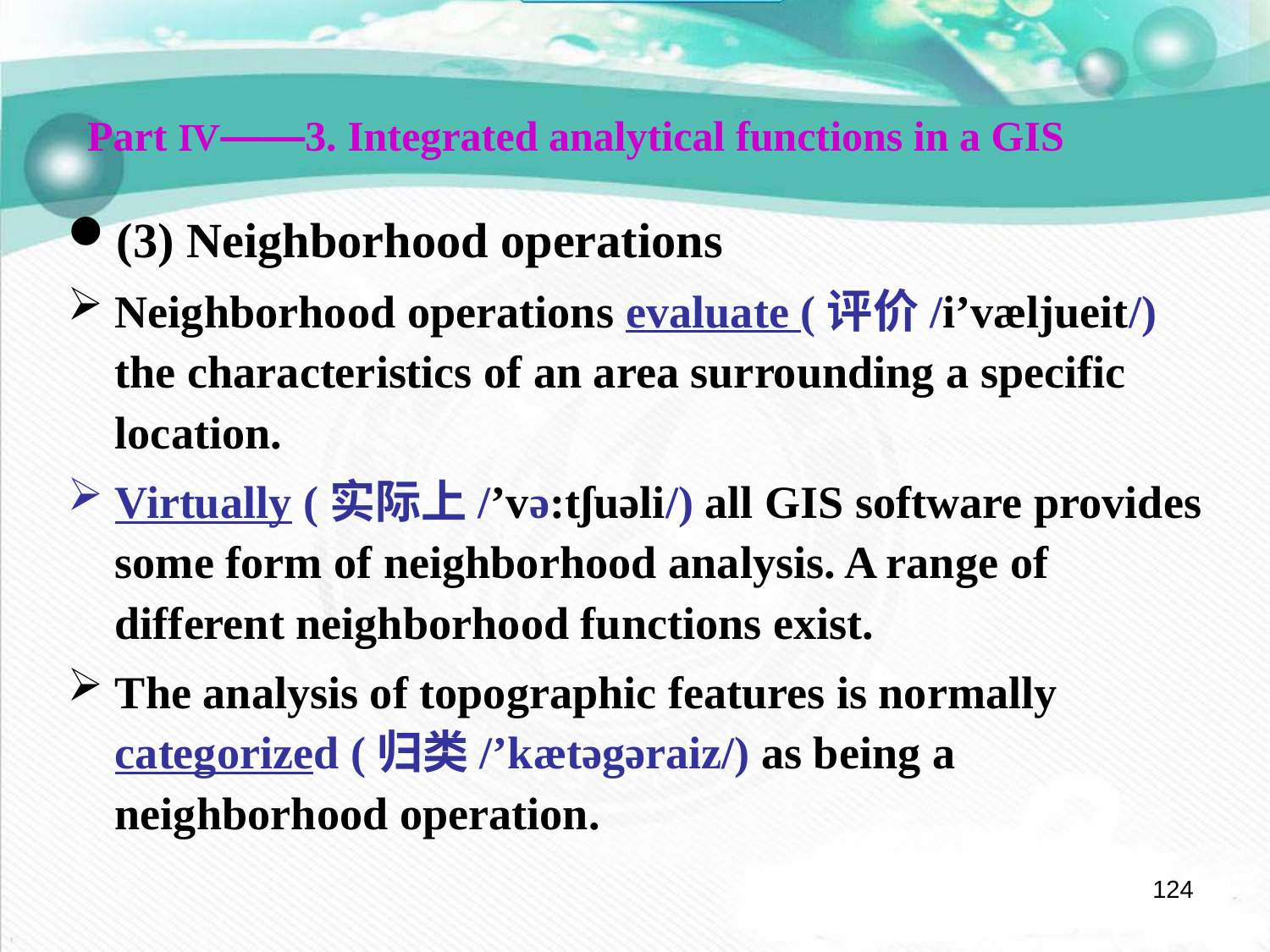

Part Ⅳ——3. Integrated analytical functions in a GIS
(3) Neighborhood operations
Neighborhood operations evaluate (评价/i’væljueit/) the characteristics of an area surrounding a specific location.
Virtually (实际上/’və:tʃuəli/) all GIS software provides some form of neighborhood analysis. A range of different neighborhood functions exist.
The analysis of topographic features is normally categorized (归类/’kætəgəraiz/) as being a neighborhood operation.
124